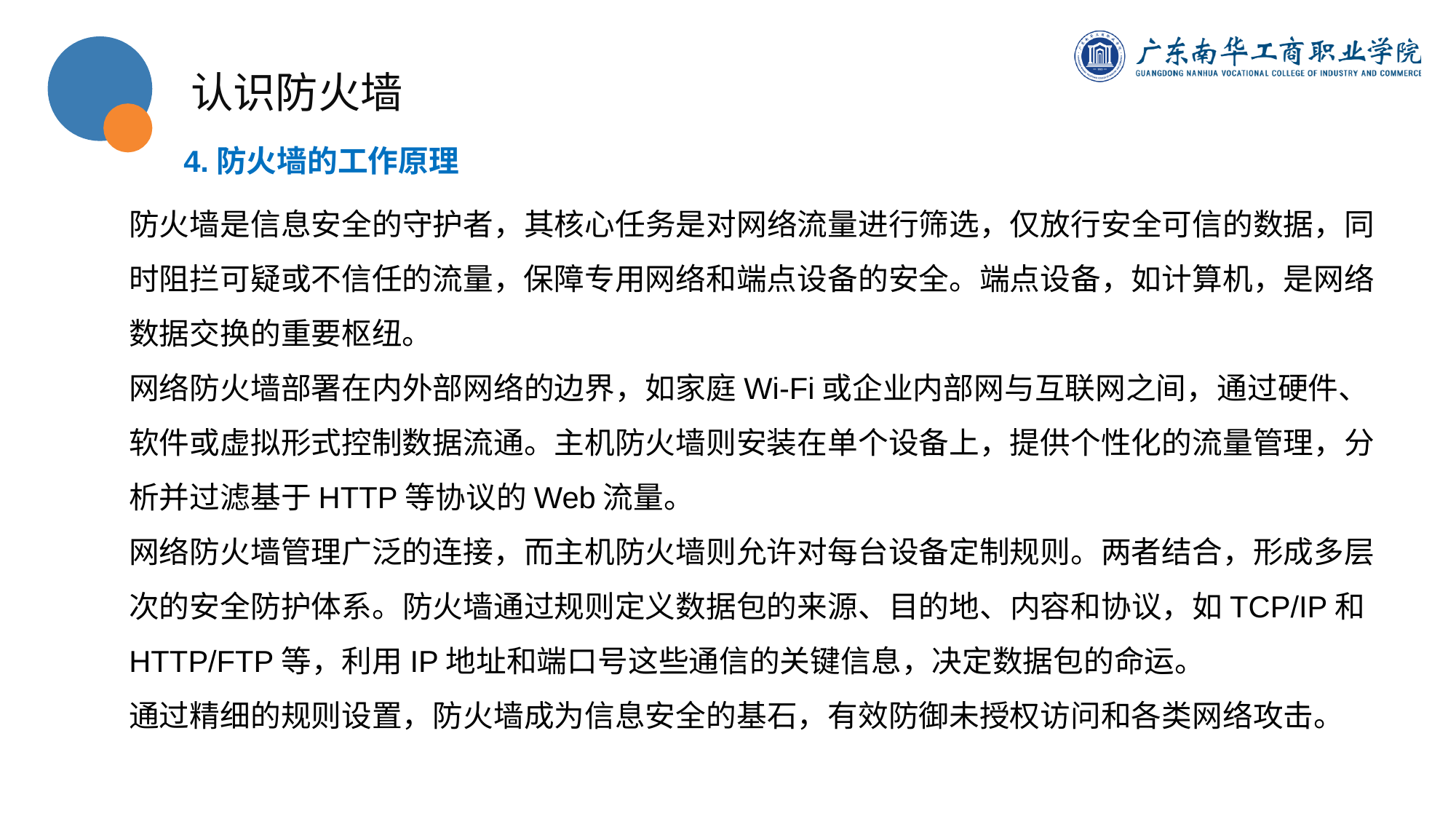

认识防火墙

4.防火墙的工作原理
防火墙是信息安全的守护者，其核心任务是对网络流量进行筛选，仅放行安全可信的数据，同时阻拦可疑或不信任的流量，保障专用网络和端点设备的安全。端点设备，如计算机，是网络数据交换的重要枢纽。
网络防火墙部署在内外部网络的边界，如家庭Wi-Fi或企业内部网与互联网之间，通过硬件、软件或虚拟形式控制数据流通。主机防火墙则安装在单个设备上，提供个性化的流量管理，分析并过滤基于HTTP等协议的Web流量。
网络防火墙管理广泛的连接，而主机防火墙则允许对每台设备定制规则。两者结合，形成多层次的安全防护体系。防火墙通过规则定义数据包的来源、目的地、内容和协议，如TCP/IP和HTTP/FTP等，利用IP地址和端口号这些通信的关键信息，决定数据包的命运。
通过精细的规则设置，防火墙成为信息安全的基石，有效防御未授权访问和各类网络攻击。